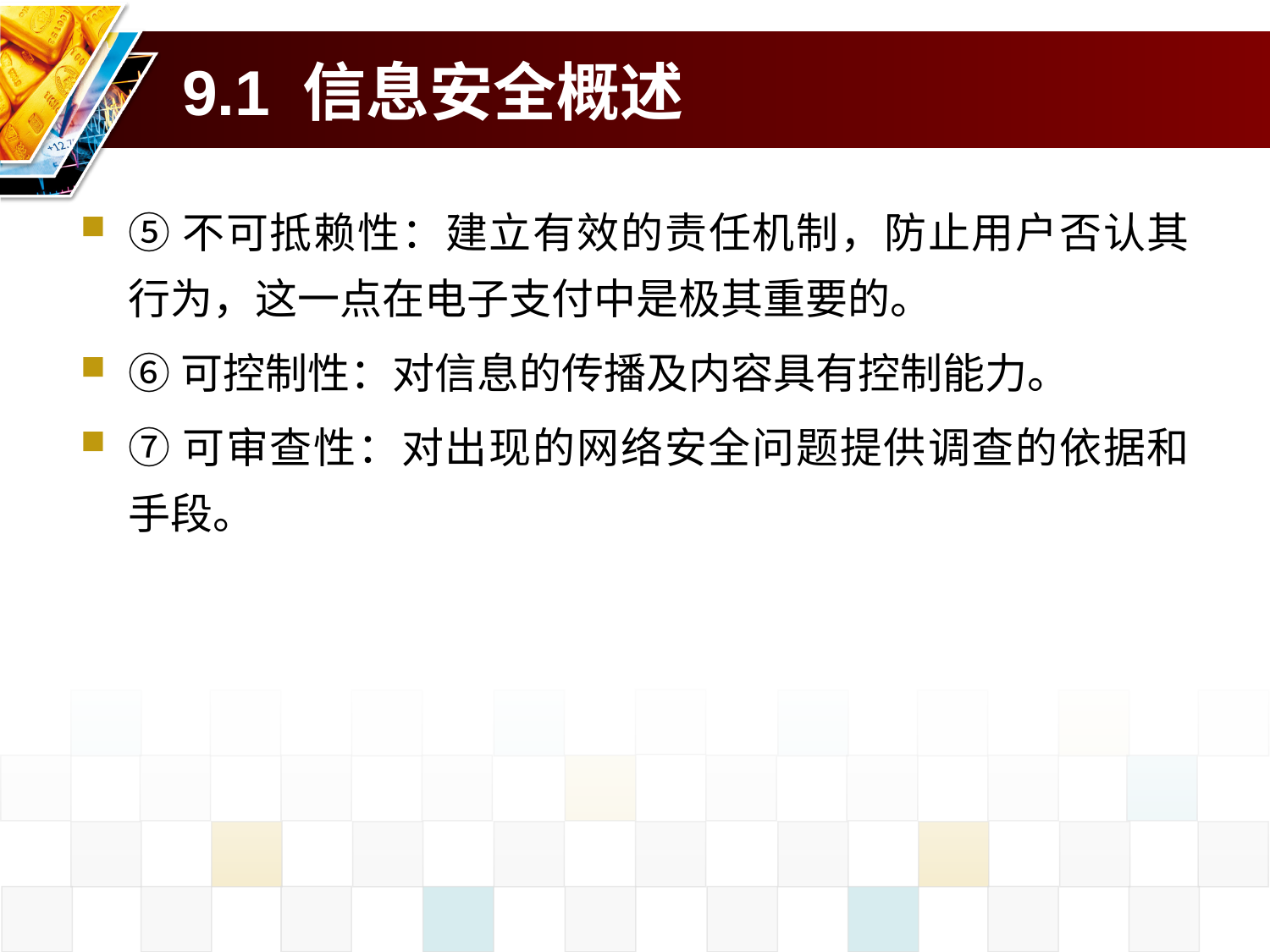

# 9.1 信息安全概述
⑤不可抵赖性：建立有效的责任机制，防止用户否认其行为，这一点在电子支付中是极其重要的。
⑥可控制性：对信息的传播及内容具有控制能力。
⑦可审查性：对出现的网络安全问题提供调查的依据和手段。